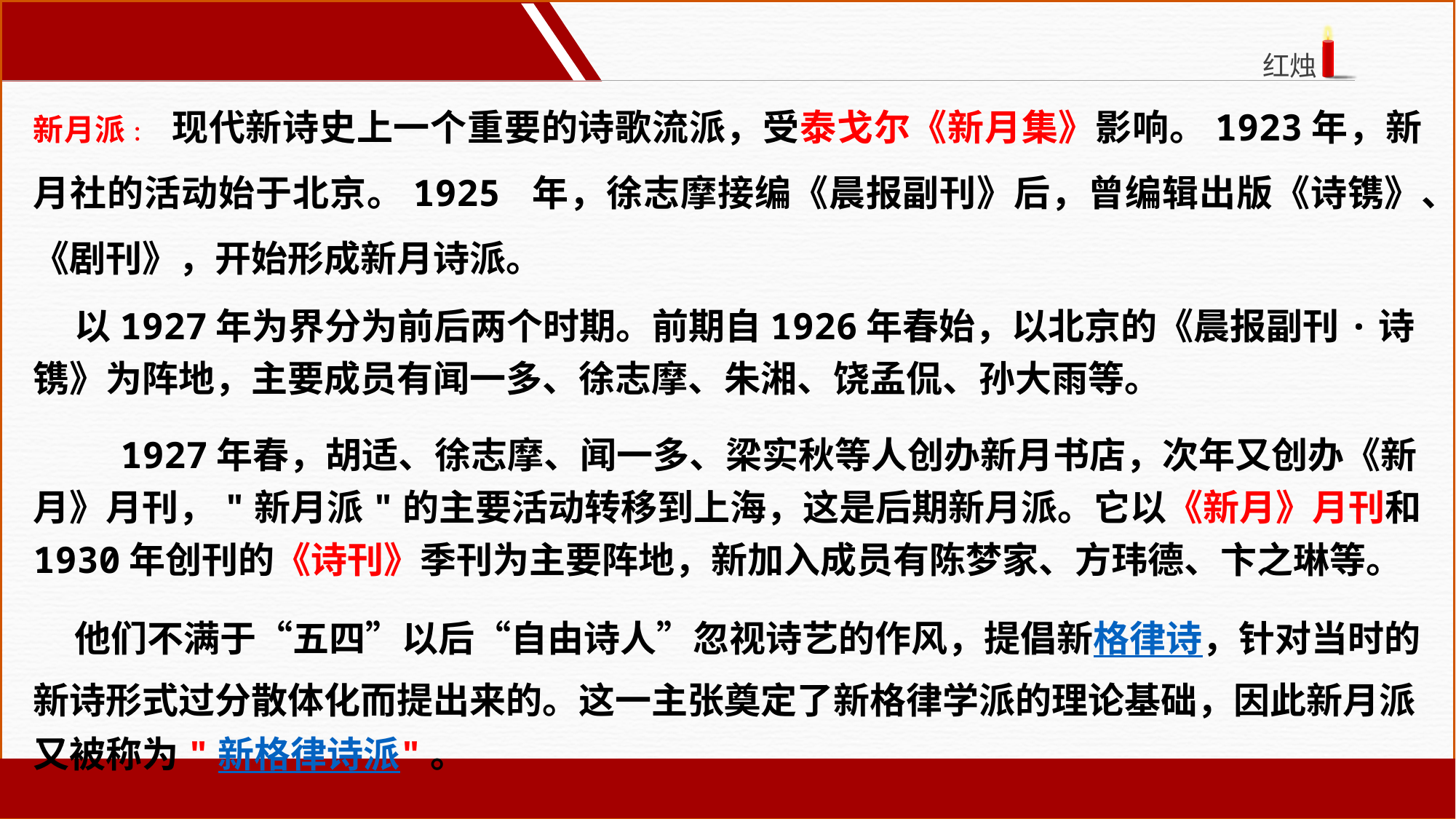

新月派:   现代新诗史上一个重要的诗歌流派，受泰戈尔《新月集》影响。1923年，新月社的活动始于北京。1925 年，徐志摩接编《晨报副刊》后，曾编辑出版《诗镌》、《剧刊》，开始形成新月诗派。
    以1927年为界分为前后两个时期。前期自1926年春始，以北京的《晨报副刊·诗镌》为阵地，主要成员有闻一多、徐志摩、朱湘、饶孟侃、孙大雨等。
    1927年春，胡适、徐志摩、闻一多、梁实秋等人创办新月书店，次年又创办《新月》月刊，"新月派"的主要活动转移到上海，这是后期新月派。它以《新月》月刊和1930年创刊的《诗刊》季刊为主要阵地，新加入成员有陈梦家、方玮德、卞之琳等。
    他们不满于“五四”以后“自由诗人”忽视诗艺的作风，提倡新格律诗，针对当时的新诗形式过分散体化而提出来的。这一主张奠定了新格律学派的理论基础，因此新月派又被称为"新格律诗派"。